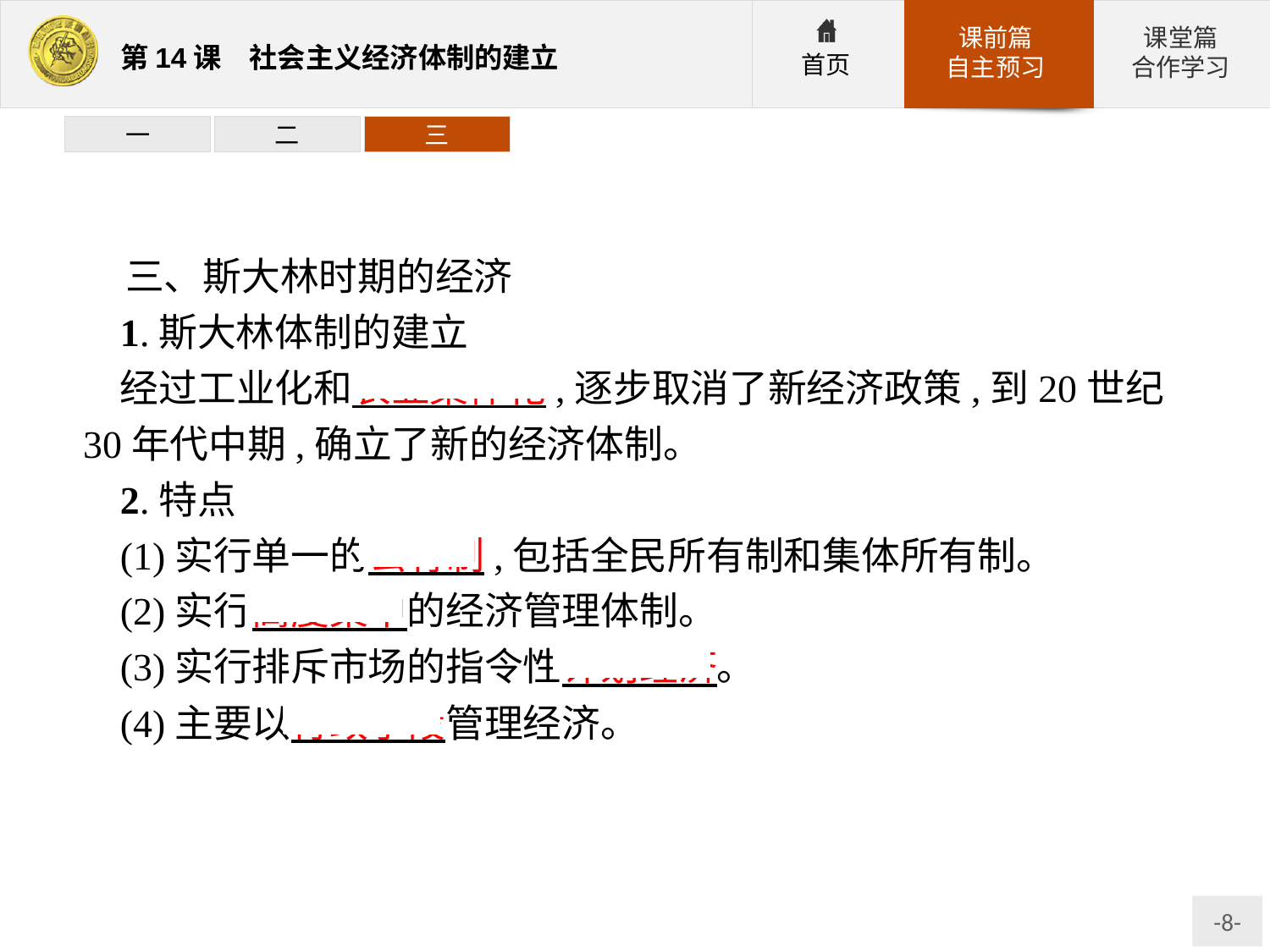

一
二
三
三、斯大林时期的经济
1.斯大林体制的建立
经过工业化和农业集体化,逐步取消了新经济政策,到20世纪30年代中期,确立了新的经济体制。
2.特点
(1)实行单一的公有制,包括全民所有制和集体所有制。
(2)实行高度集中的经济管理体制。
(3)实行排斥市场的指令性计划经济。
(4)主要以行政手段管理经济。